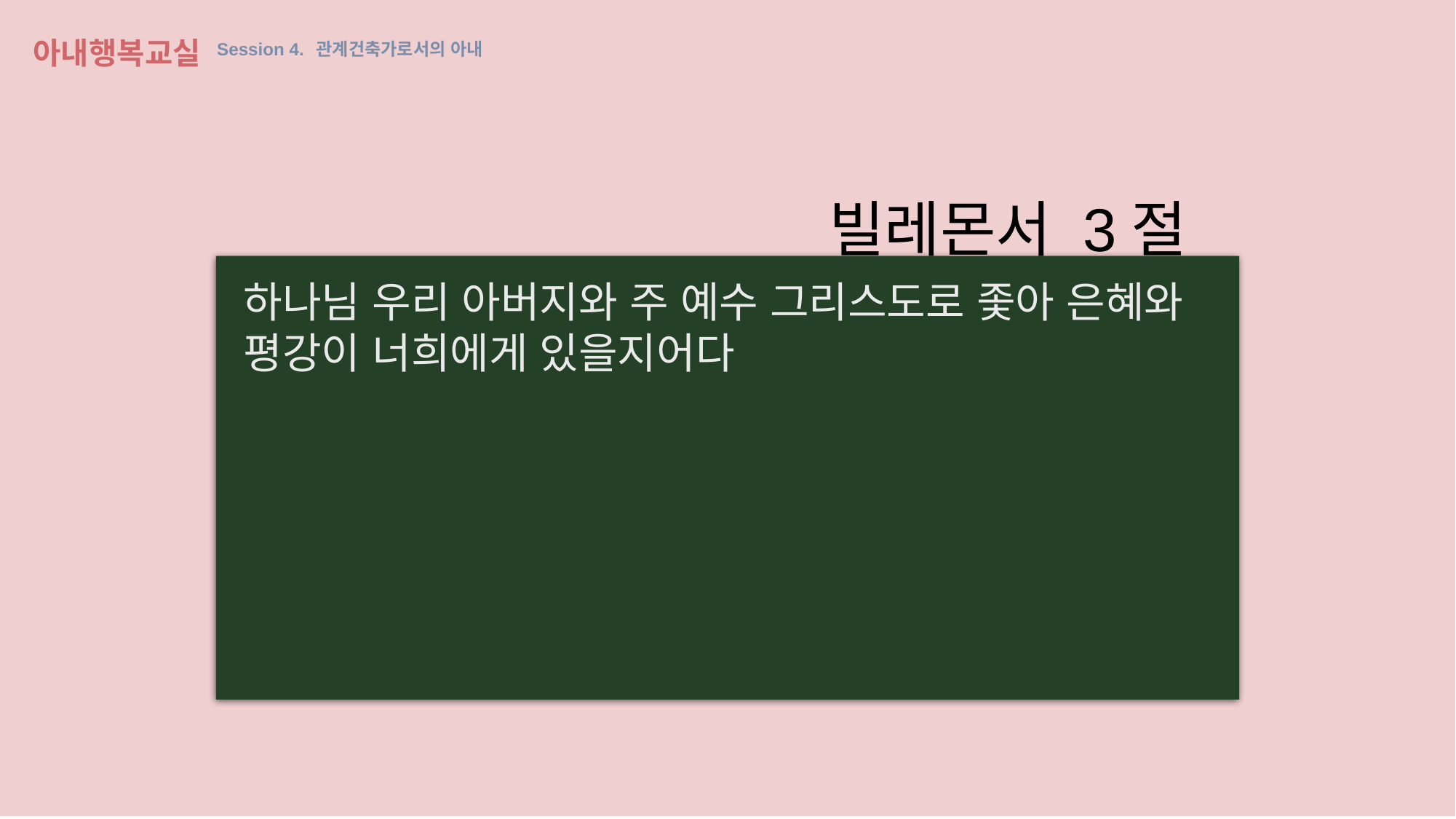

아내행복교실 Session 4. 관계건축가로서의 아내
빌레몬서 3절

하나님 우리 아버지와 주 예수 그리스도로 좇아 은혜와 평강이 너희에게 있을지어다